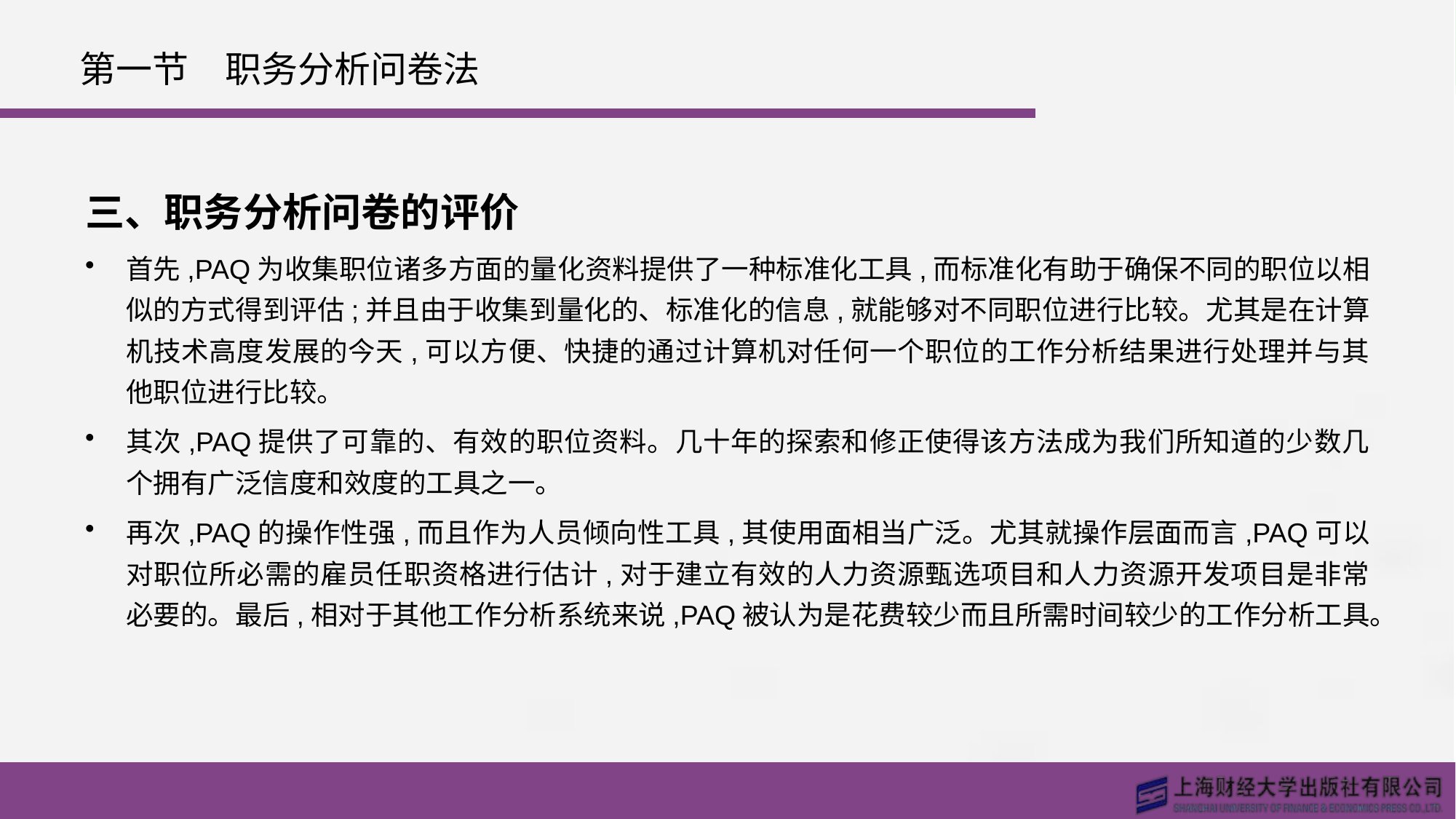

# 第一节　职务分析问卷法
三、职务分析问卷的评价
首先,PAQ为收集职位诸多方面的量化资料提供了一种标准化工具,而标准化有助于确保不同的职位以相似的方式得到评估;并且由于收集到量化的、标准化的信息,就能够对不同职位进行比较。尤其是在计算机技术高度发展的今天,可以方便、快捷的通过计算机对任何一个职位的工作分析结果进行处理并与其他职位进行比较。
其次,PAQ提供了可靠的、有效的职位资料。几十年的探索和修正使得该方法成为我们所知道的少数几个拥有广泛信度和效度的工具之一。
再次,PAQ的操作性强,而且作为人员倾向性工具,其使用面相当广泛。尤其就操作层面而言,PAQ可以对职位所必需的雇员任职资格进行估计,对于建立有效的人力资源甄选项目和人力资源开发项目是非常必要的。最后,相对于其他工作分析系统来说,PAQ被认为是花费较少而且所需时间较少的工作分析工具。